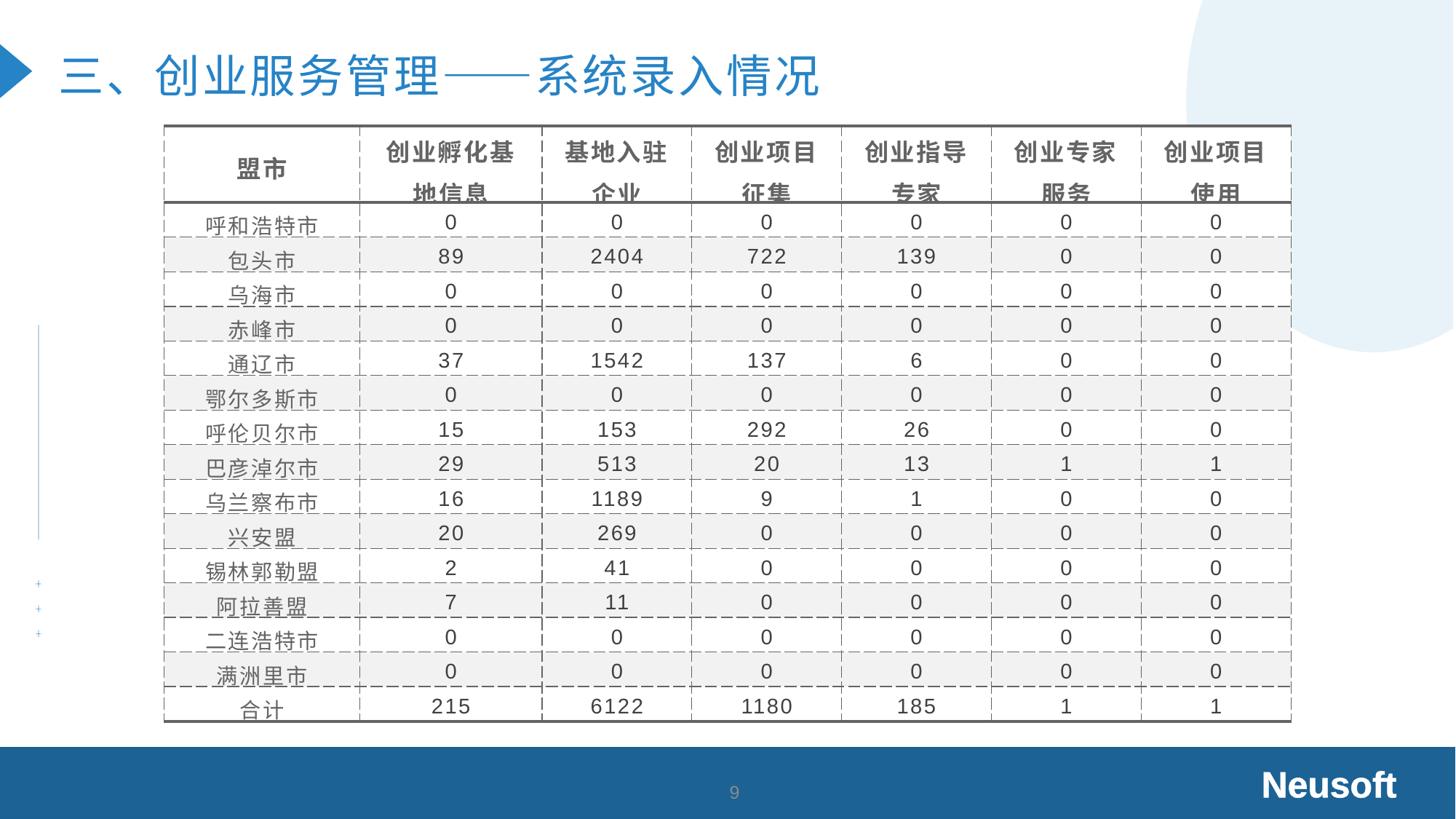

三、创业服务管理——系统录入情况

| 盟市 | 创业孵化基地信息 | 基地入驻企业 | 创业项目征集 | 创业指导专家 | 创业专家服务 | 创业项目使用 |
| --- | --- | --- | --- | --- | --- | --- |
| 呼和浩特市 | 0 | 0 | 0 | 0 | 0 | 0 |
| 包头市 | 89 | 2404 | 722 | 139 | 0 | 0 |
| 乌海市 | 0 | 0 | 0 | 0 | 0 | 0 |
| 赤峰市 | 0 | 0 | 0 | 0 | 0 | 0 |
| 通辽市 | 37 | 1542 | 137 | 6 | 0 | 0 |
| 鄂尔多斯市 | 0 | 0 | 0 | 0 | 0 | 0 |
| 呼伦贝尔市 | 15 | 153 | 292 | 26 | 0 | 0 |
| 巴彦淖尔市 | 29 | 513 | 20 | 13 | 1 | 1 |
| 乌兰察布市 | 16 | 1189 | 9 | 1 | 0 | 0 |
| 兴安盟 | 20 | 269 | 0 | 0 | 0 | 0 |
| 锡林郭勒盟 | 2 | 41 | 0 | 0 | 0 | 0 |
| 阿拉善盟 | 7 | 11 | 0 | 0 | 0 | 0 |
| 二连浩特市 | 0 | 0 | 0 | 0 | 0 | 0 |
| 满洲里市 | 0 | 0 | 0 | 0 | 0 | 0 |
| 合计 | 215 | 6122 | 1180 | 185 | 1 | 1 |
9

Neusoft
9